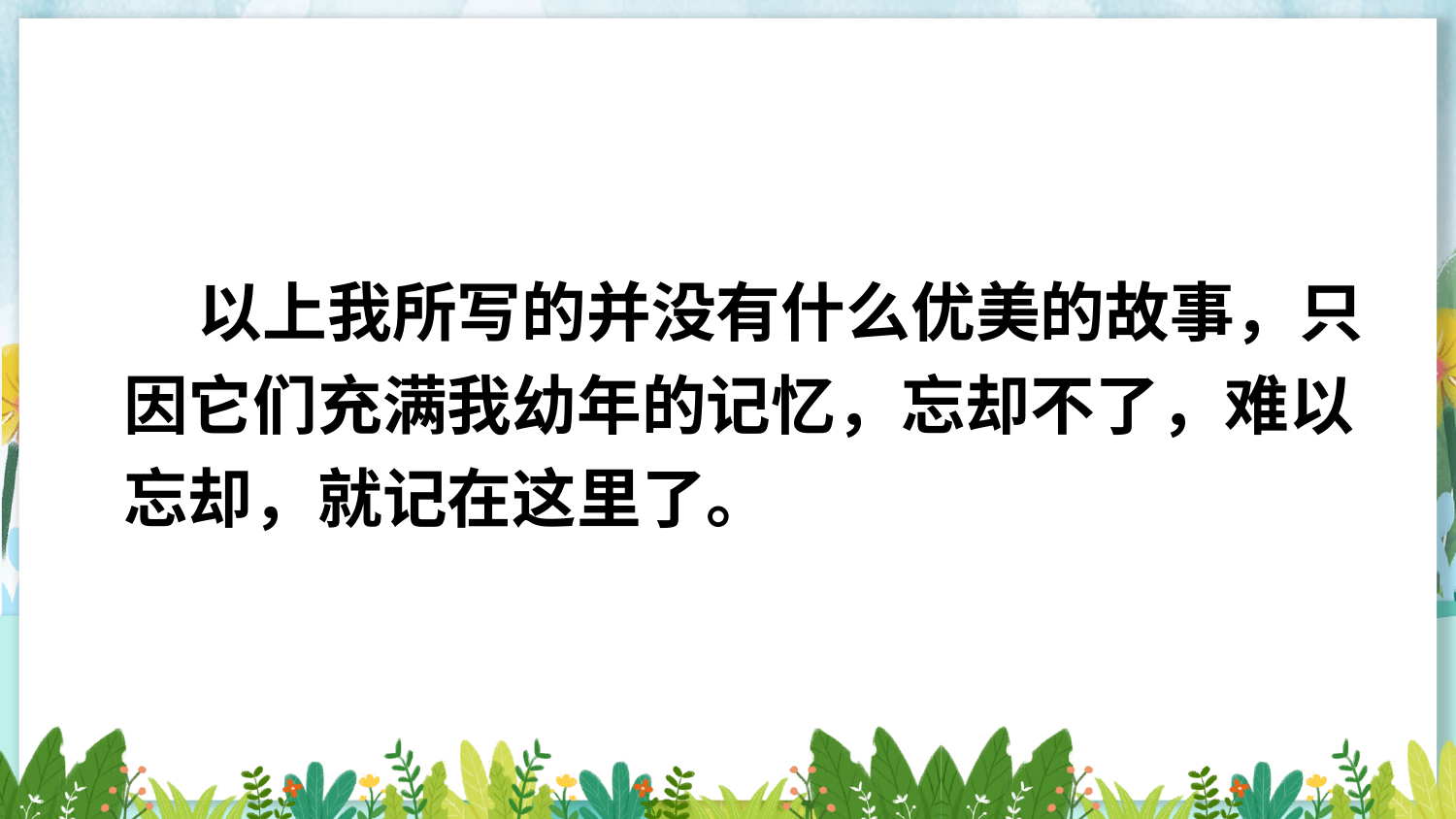

以上我所写的并没有什么优美的故事，只因它们充满我幼年的记忆，忘却不了，难以忘却，就记在这里了。